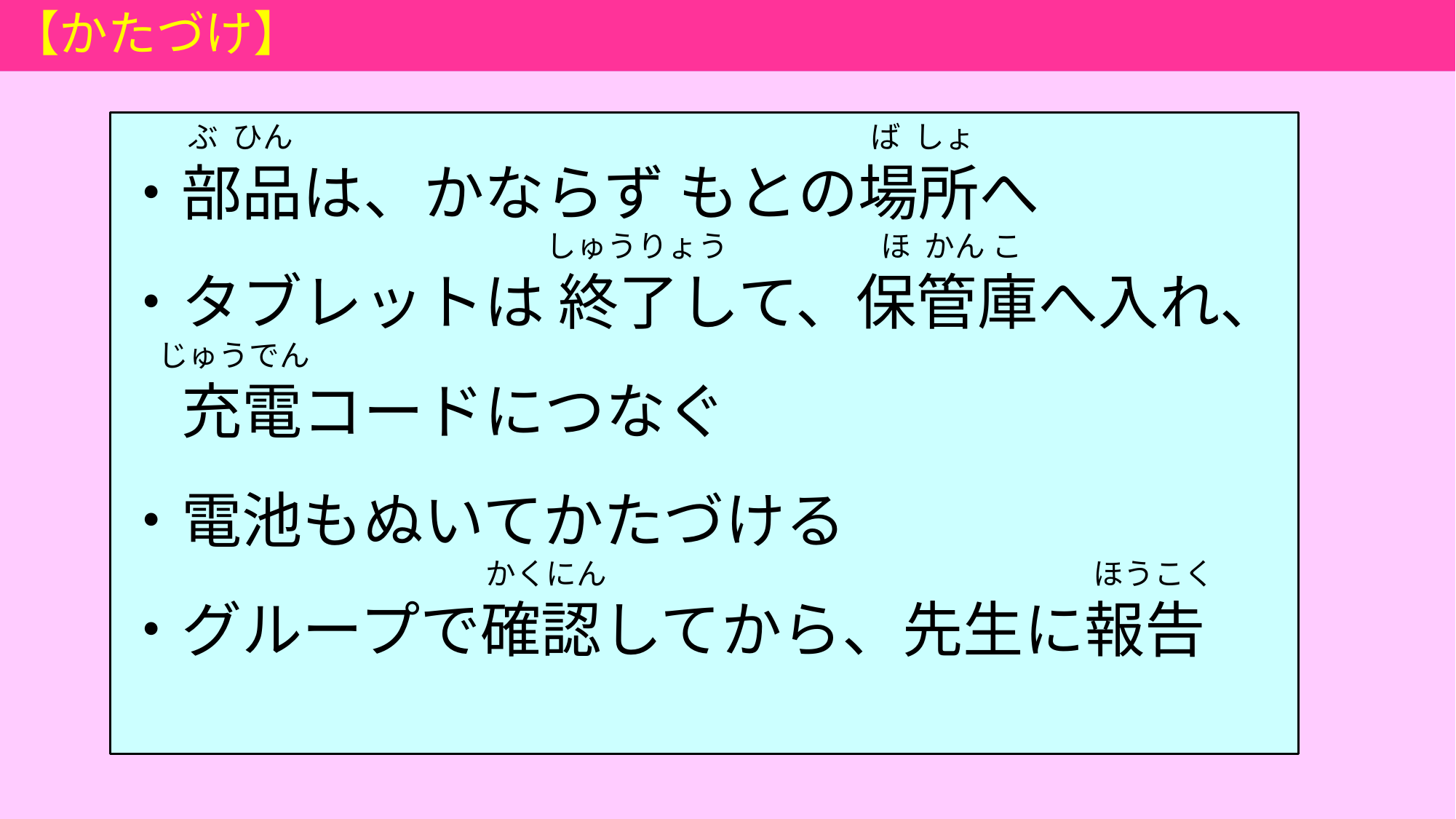

# 【かたづけ】
　　 ぶ  ひん　　　　　　　　　　　　　　　　　　　ば  しょ
・部品は、かならず もとの場所へ
　　　　　　　　　　　　　　しゅうりょう　　　　　ほ  かん こ
・タブレットは 終了して、保管庫へ入れ、
　 じゅうでん
　充電コードにつなぐ

・電池もぬいてかたづける
　　　　　　　　　　　　かくにん　　　　　　　　　　　　　　　　ほうこく
・グループで確認してから、先生に報告